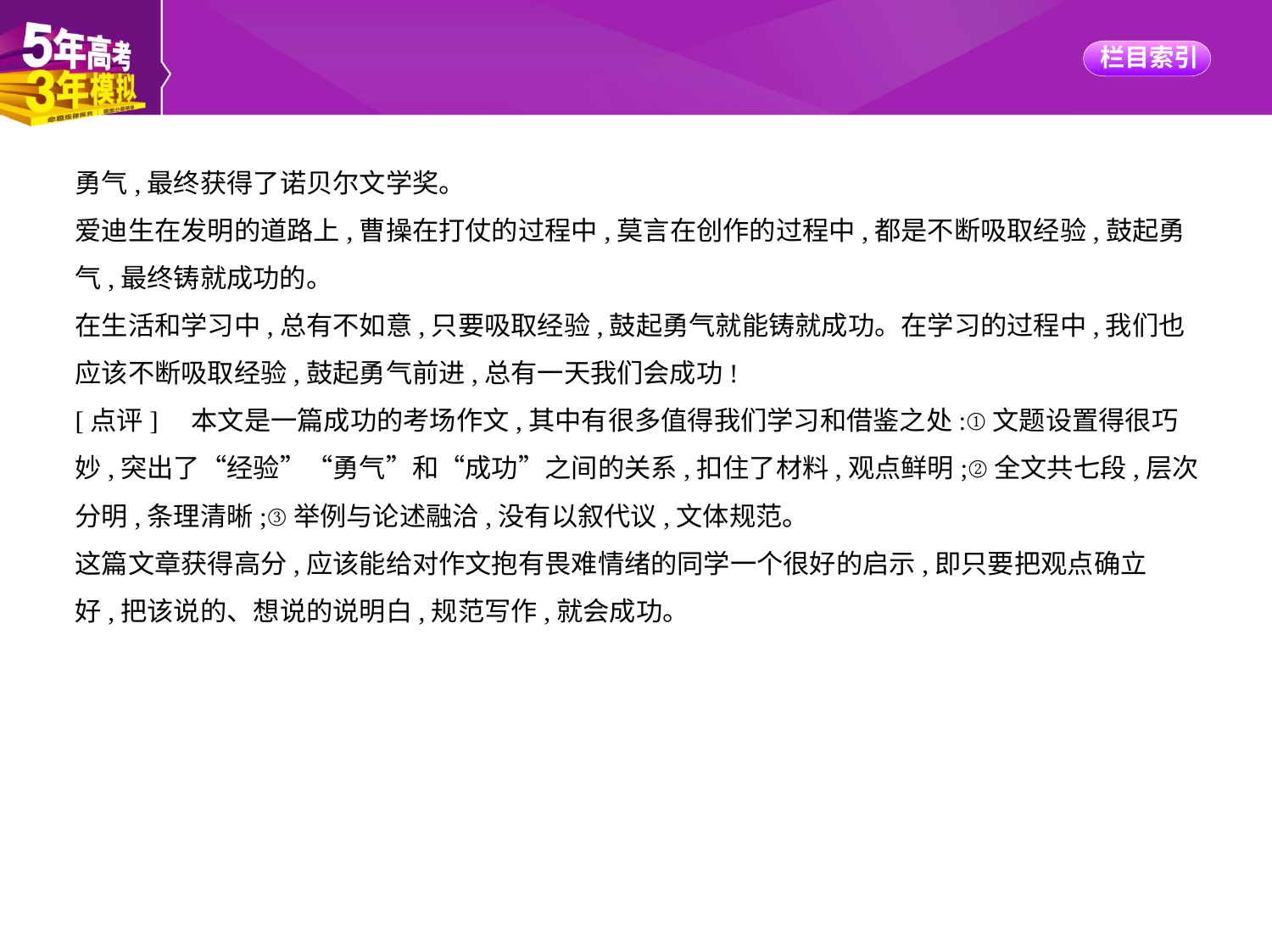

勇气,最终获得了诺贝尔文学奖。
爱迪生在发明的道路上,曹操在打仗的过程中,莫言在创作的过程中,都是不断吸取经验,鼓起勇
气,最终铸就成功的。
在生活和学习中,总有不如意,只要吸取经验,鼓起勇气就能铸就成功。在学习的过程中,我们也
应该不断吸取经验,鼓起勇气前进,总有一天我们会成功!
[点评]　本文是一篇成功的考场作文,其中有很多值得我们学习和借鉴之处:①文题设置得很巧
妙,突出了“经验”“勇气”和“成功”之间的关系,扣住了材料,观点鲜明;②全文共七段,层次
分明,条理清晰;③举例与论述融洽,没有以叙代议,文体规范。
这篇文章获得高分,应该能给对作文抱有畏难情绪的同学一个很好的启示,即只要把观点确立
好,把该说的、想说的说明白,规范写作,就会成功。